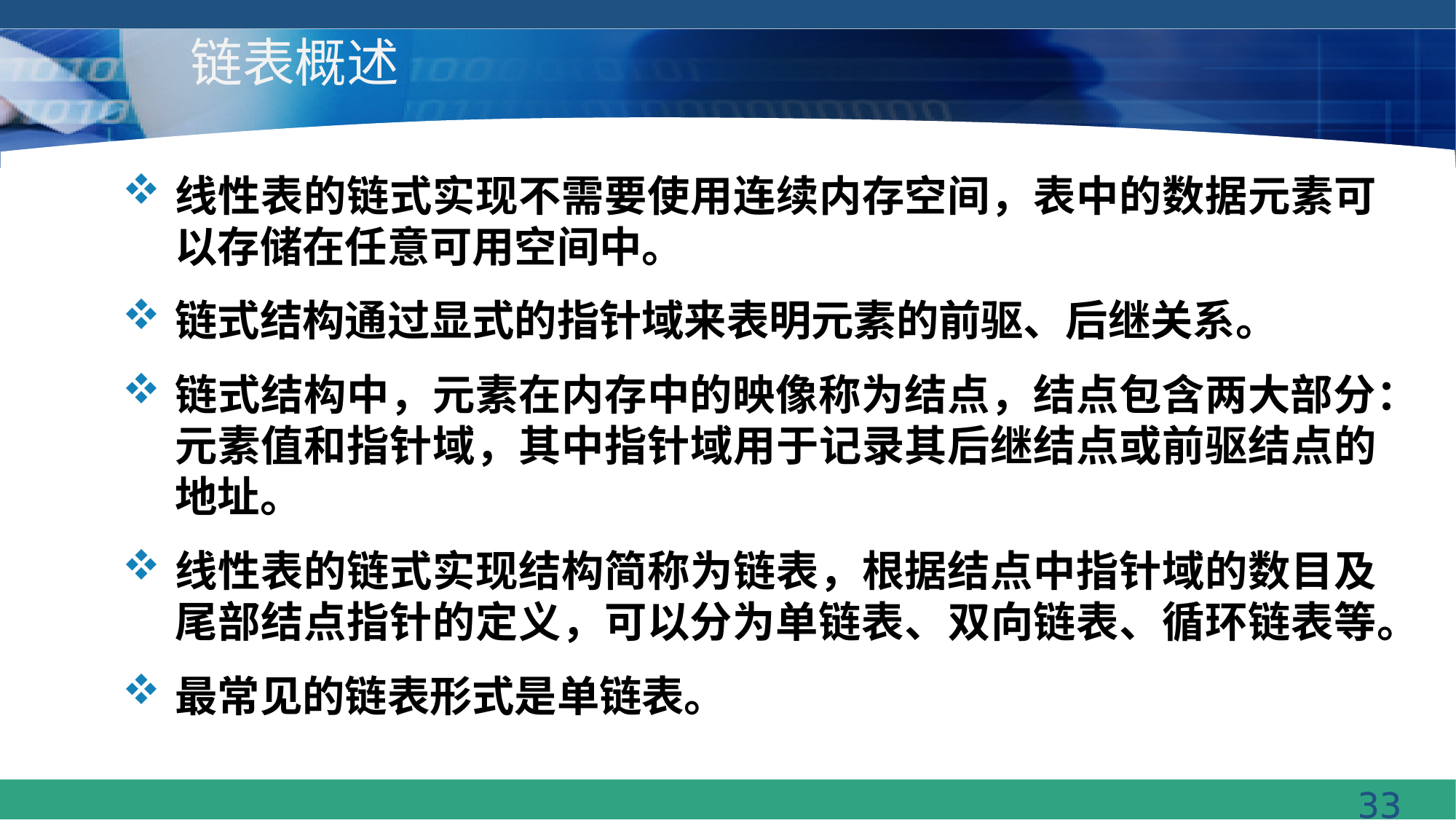

# 链表概述
线性表的链式实现不需要使用连续内存空间，表中的数据元素可以存储在任意可用空间中。
链式结构通过显式的指针域来表明元素的前驱、后继关系。
链式结构中，元素在内存中的映像称为结点，结点包含两大部分：元素值和指针域，其中指针域用于记录其后继结点或前驱结点的地址。
线性表的链式实现结构简称为链表，根据结点中指针域的数目及尾部结点指针的定义，可以分为单链表、双向链表、循环链表等。
最常见的链表形式是单链表。